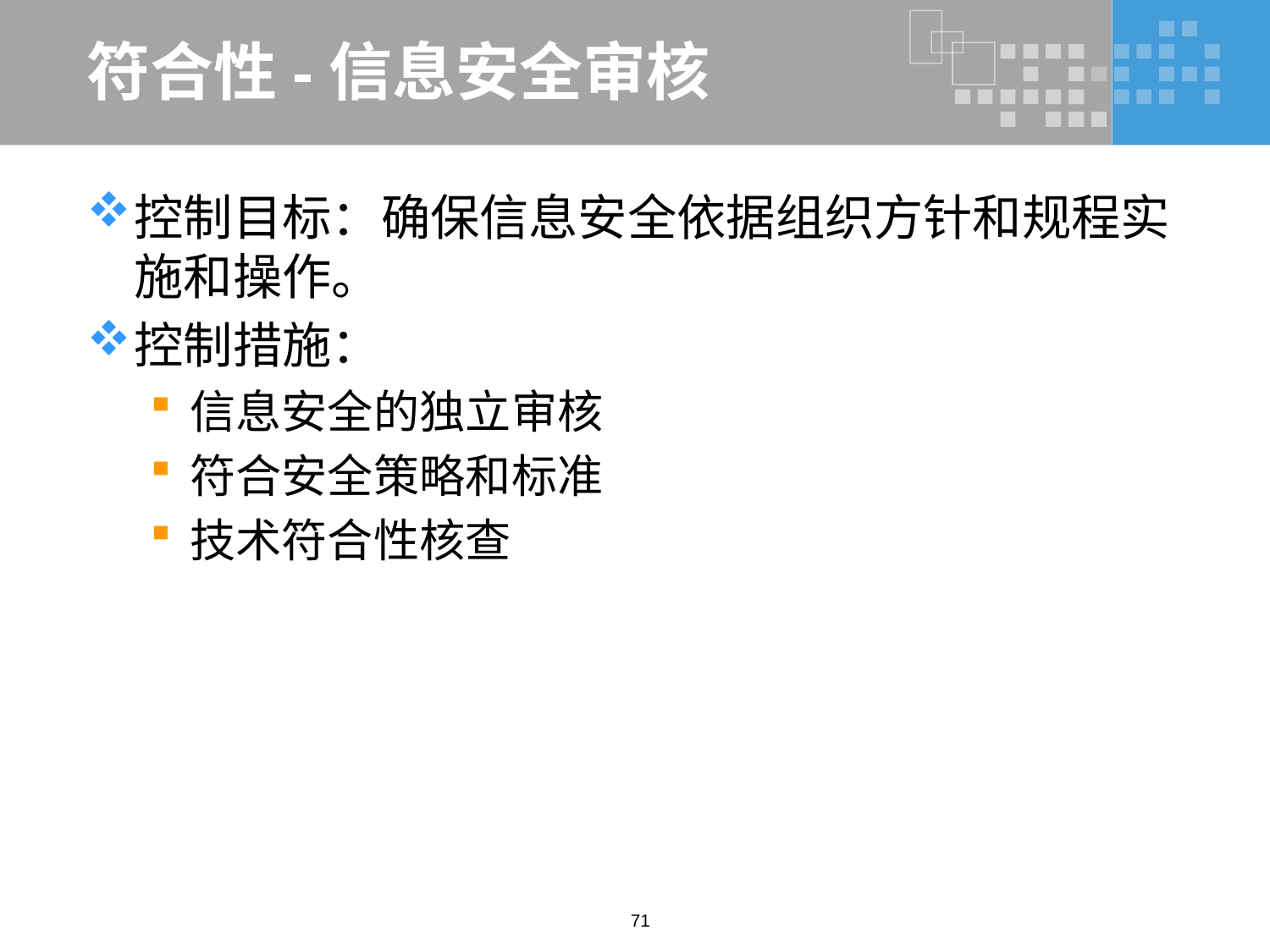

# 符合性-信息安全审核
控制目标：确保信息安全依据组织方针和规程实施和操作。
控制措施：
信息安全的独立审核
符合安全策略和标准
技术符合性核查

71